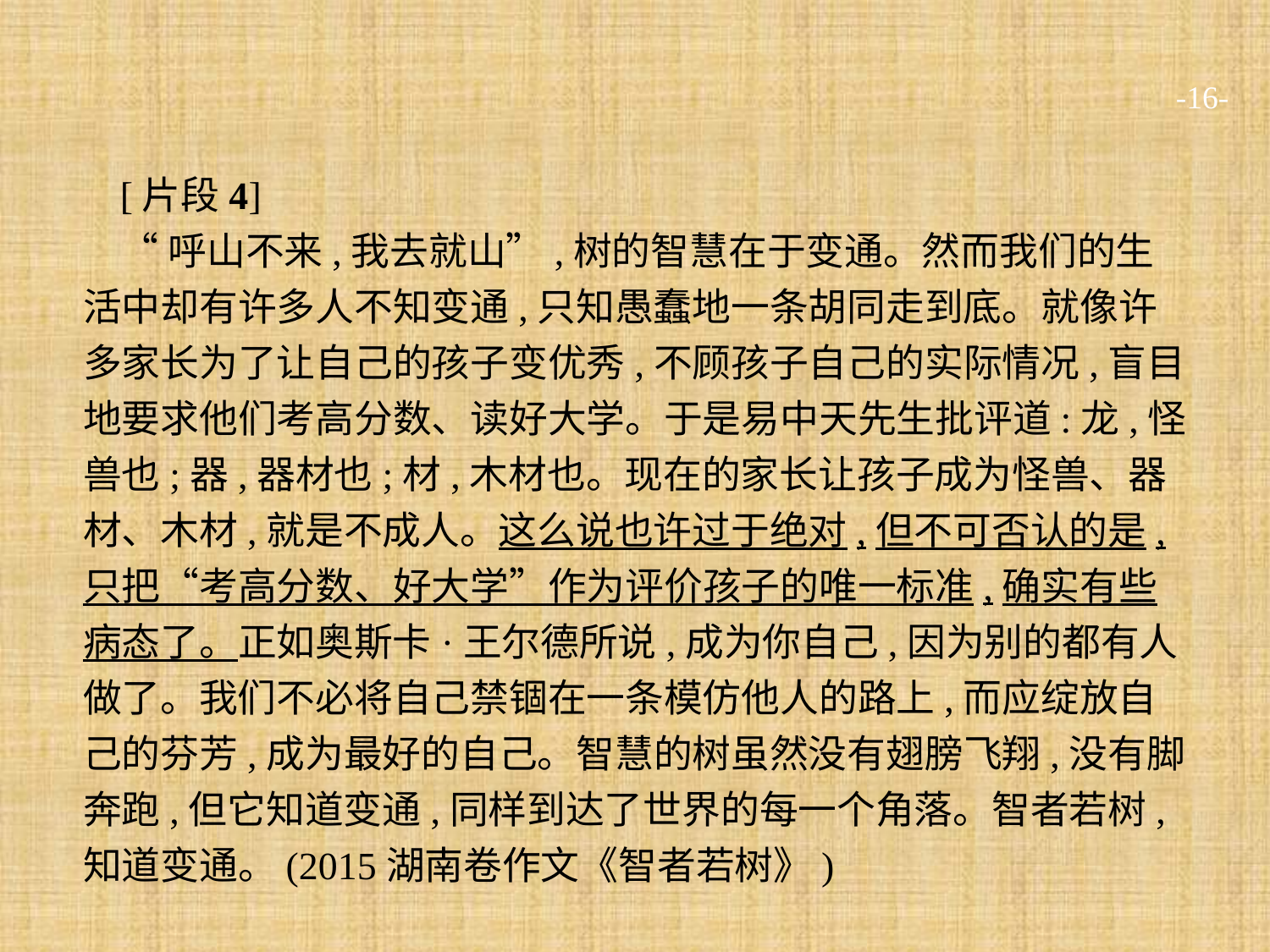

-16-
[片段4]
“呼山不来,我去就山”,树的智慧在于变通。然而我们的生活中却有许多人不知变通,只知愚蠢地一条胡同走到底。就像许多家长为了让自己的孩子变优秀,不顾孩子自己的实际情况,盲目地要求他们考高分数、读好大学。于是易中天先生批评道:龙,怪兽也;器,器材也;材,木材也。现在的家长让孩子成为怪兽、器材、木材,就是不成人。这么说也许过于绝对,但不可否认的是,只把“考高分数、好大学”作为评价孩子的唯一标准,确实有些病态了。正如奥斯卡·王尔德所说,成为你自己,因为别的都有人做了。我们不必将自己禁锢在一条模仿他人的路上,而应绽放自己的芬芳,成为最好的自己。智慧的树虽然没有翅膀飞翔,没有脚奔跑,但它知道变通,同样到达了世界的每一个角落。智者若树,知道变通。(2015湖南卷作文《智者若树》)